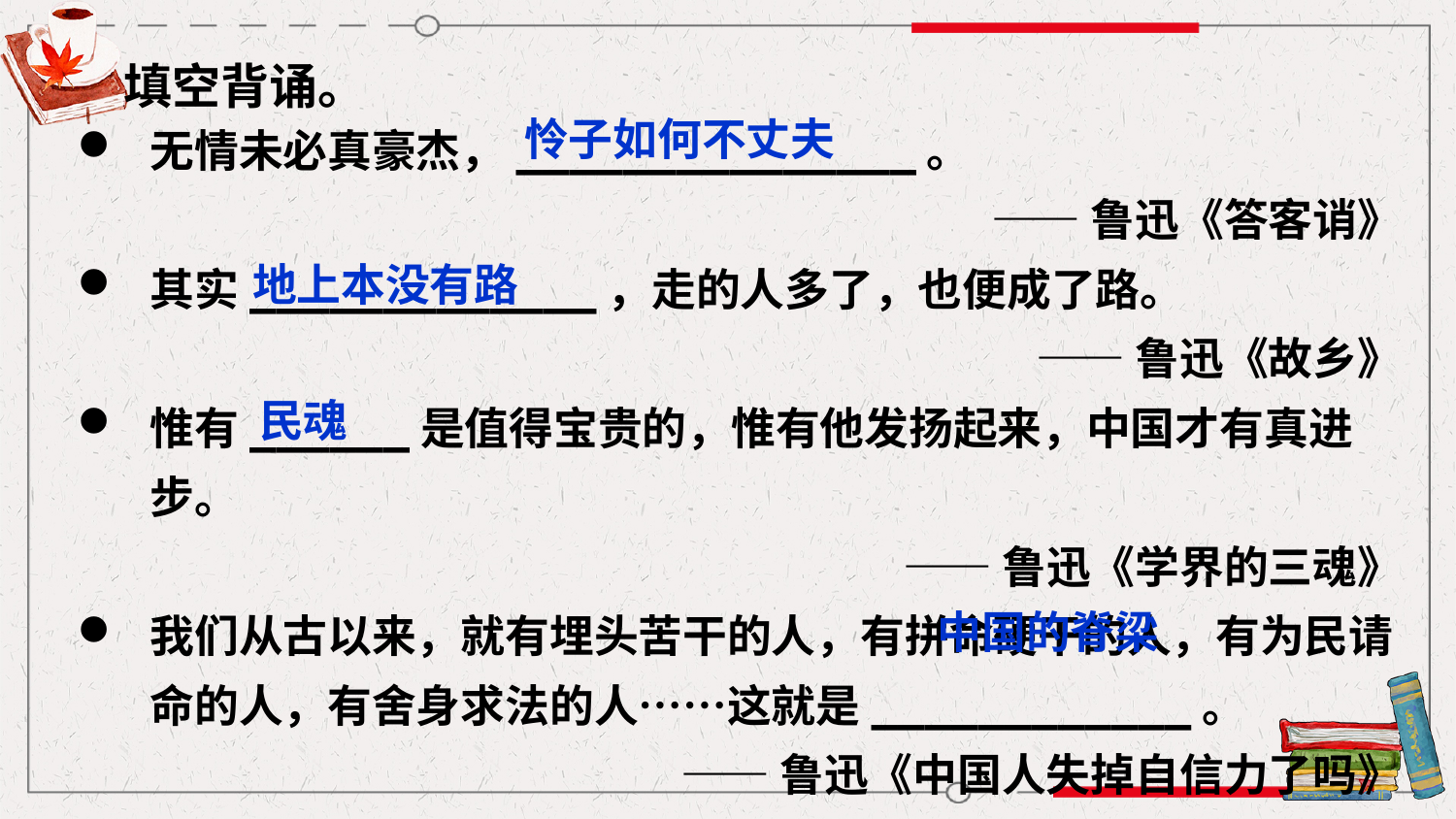

填空背诵。
怜子如何不丈夫
无情未必真豪杰，_______________。
                    ——鲁迅《答客诮》
其实_____________，走的人多了，也便成了路。
——鲁迅《故乡》
惟有______是值得宝贵的，惟有他发扬起来，中国才有真进步。
——鲁迅《学界的三魂》
我们从古以来，就有埋头苦干的人，有拼命硬干的人，有为民请命的人，有舍身求法的人……这就是____________。
——鲁迅《中国人失掉自信力了吗》
地上本没有路
民魂
中国的脊梁